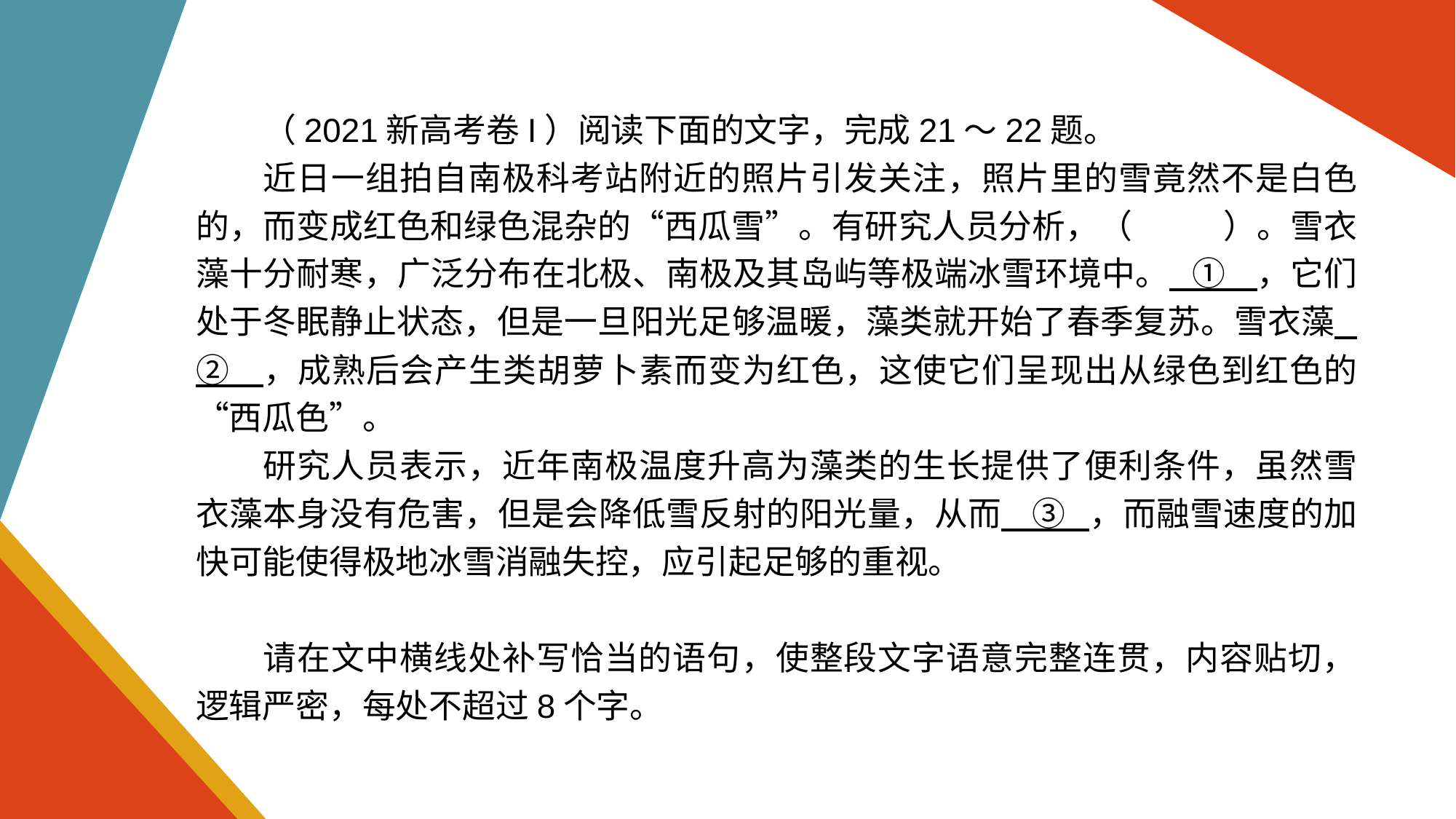

（2021新高考卷I）阅读下面的文字，完成21～22题。
近日一组拍自南极科考站附近的照片引发关注，照片里的雪竟然不是白色的，而变成红色和绿色混杂的“西瓜雪”。有研究人员分析，（            ）。雪衣藻十分耐寒，广泛分布在北极、南极及其岛屿等极端冰雪环境中。   ①    ，它们处于冬眠静止状态，但是一旦阳光足够温暖，藻类就开始了春季复苏。雪衣藻    ②    ，成熟后会产生类胡萝卜素而变为红色，这使它们呈现出从绿色到红色的“西瓜色”。
研究人员表示，近年南极温度升高为藻类的生长提供了便利条件，虽然雪衣藻本身没有危害，但是会降低雪反射的阳光量，从而    ③   ，而融雪速度的加快可能使得极地冰雪消融失控，应引起足够的重视。

请在文中横线处补写恰当的语句，使整段文字语意完整连贯，内容贴切，逻辑严密，每处不超过8个字。